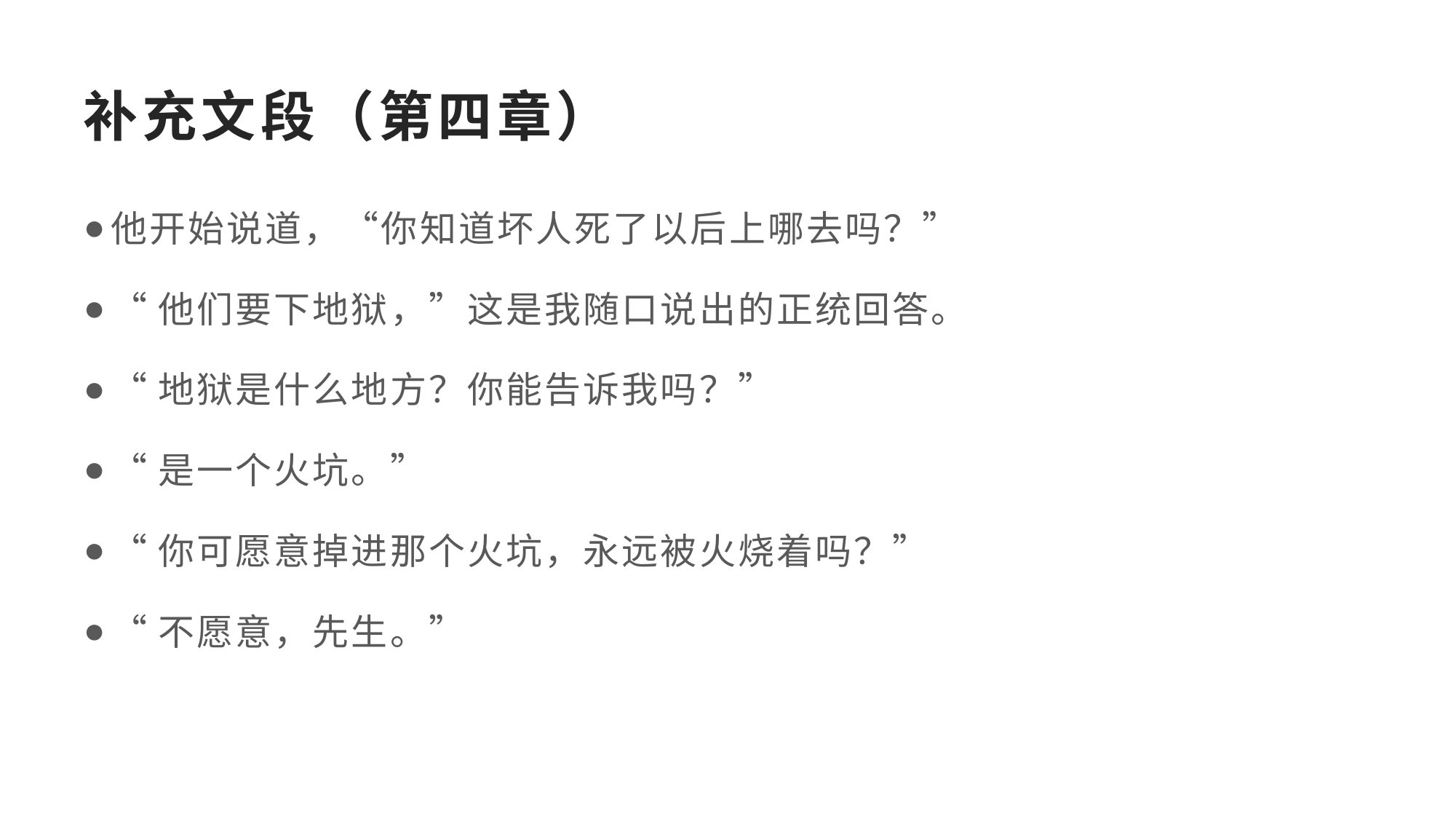

# 补充文段（第四章）
他开始说道，“你知道坏人死了以后上哪去吗？”
“他们要下地狱，”这是我随口说出的正统回答。
“地狱是什么地方？你能告诉我吗？”
“是一个火坑。”
“你可愿意掉进那个火坑，永远被火烧着吗？”
“不愿意，先生。”